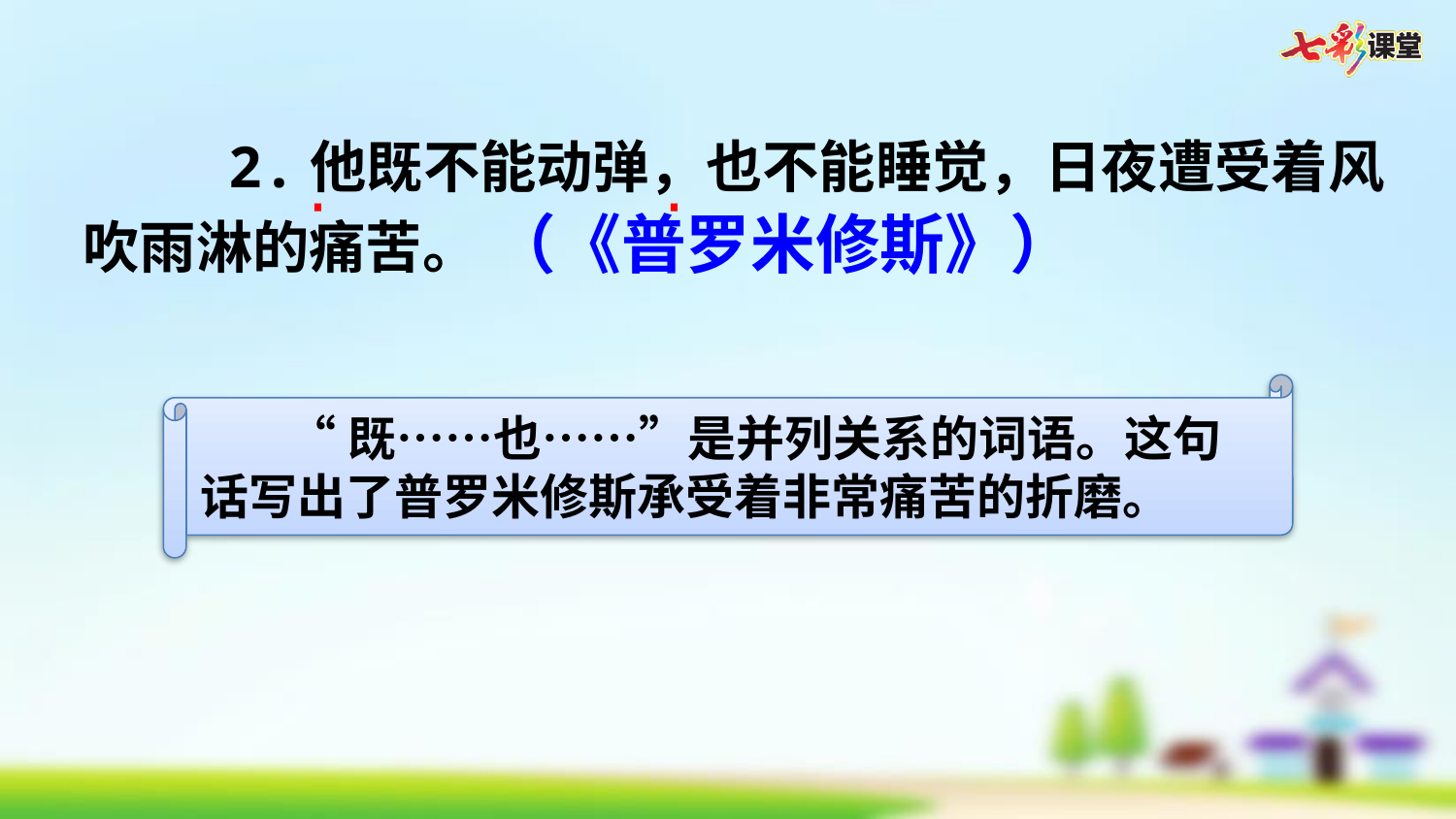

2.他既不能动弹，也不能睡觉，日夜遭受着风吹雨淋的痛苦。 （《普罗米修斯》）

·
·
        “既……也……”是并列关系的词语。这句话写出了普罗米修斯承受着非常痛苦的折磨。